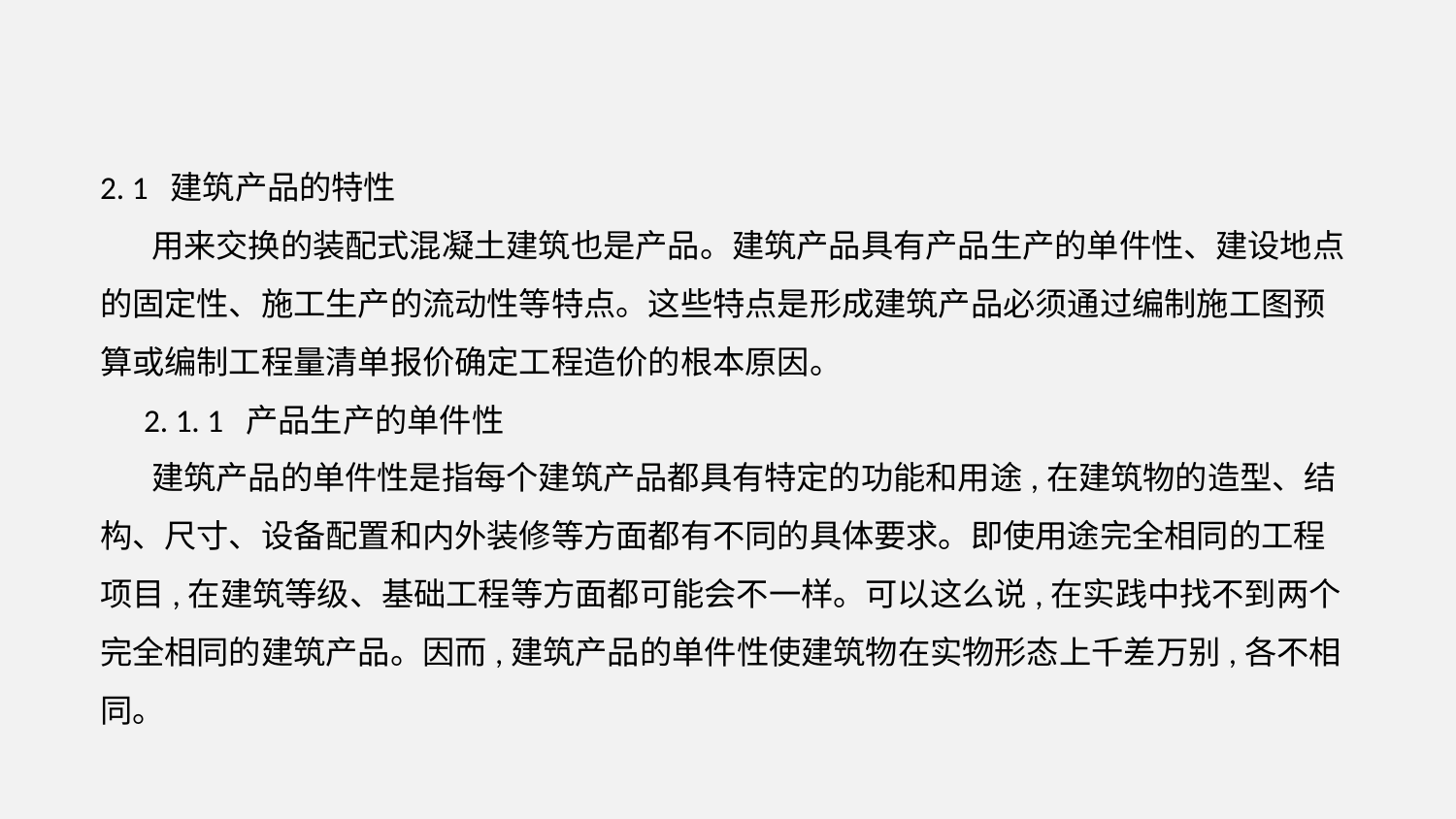

2. 1  建筑产品的特性
      用来交换的装配式混凝土建筑也是产品。建筑产品具有产品生产的单件性、建设地点
的固定性、施工生产的流动性等特点。这些特点是形成建筑产品必须通过编制施工图预算或编制工程量清单报价确定工程造价的根本原因。
      2. 1. 1  产品生产的单件性
      建筑产品的单件性是指每个建筑产品都具有特定的功能和用途,在建筑物的造型、结构、尺寸、设备配置和内外装修等方面都有不同的具体要求。即使用途完全相同的工程项目,在建筑等级、基础工程等方面都可能会不一样。可以这么说,在实践中找不到两个完全相同的建筑产品。因而,建筑产品的单件性使建筑物在实物形态上千差万别,各不相同。